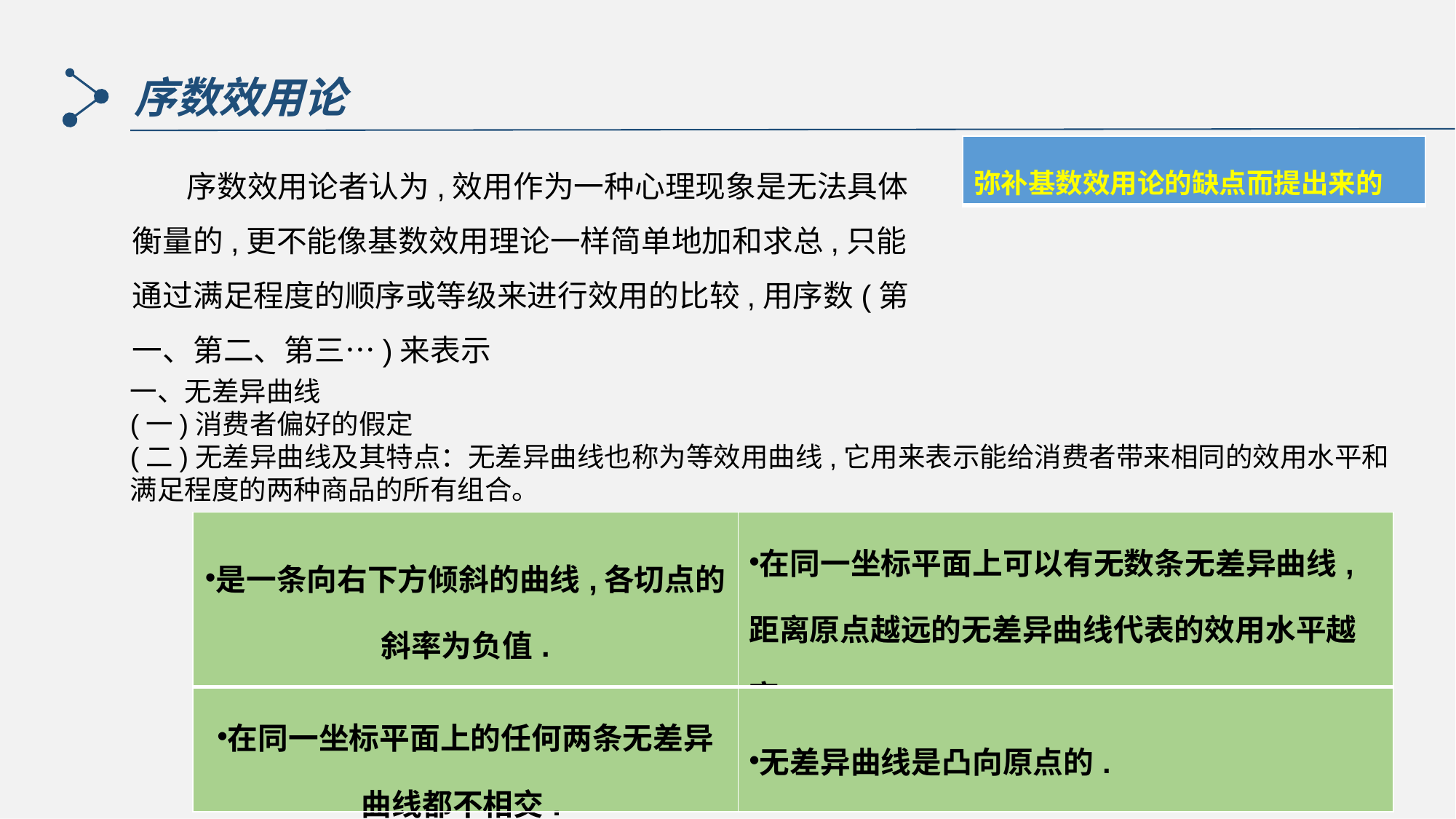

序数效用论
| 弥补基数效用论的缺点而提出来的 |
| --- |

       序数效用论者认为,效用作为一种心理现象是无法具体衡量的,更不能像基数效用理论一样简单地加和求总,只能通过满足程度的顺序或等级来进行效用的比较,用序数(第一、第二、第三…)来表示
一、无差异曲线
(一)消费者偏好的假定
(二)无差异曲线及其特点：无差异曲线也称为等效用曲线,它用来表示能给消费者带来相同的效用水平和满足程度的两种商品的所有组合。
| 是一条向右下方倾斜的曲线,各切点的斜率为负值. | 在同一坐标平面上可以有无数条无差异曲线,距离原点越远的无差异曲线代表的效用水平越高. |
| --- | --- |
| 在同一坐标平面上的任何两条无差异曲线都不相交. | 无差异曲线是凸向原点的. |